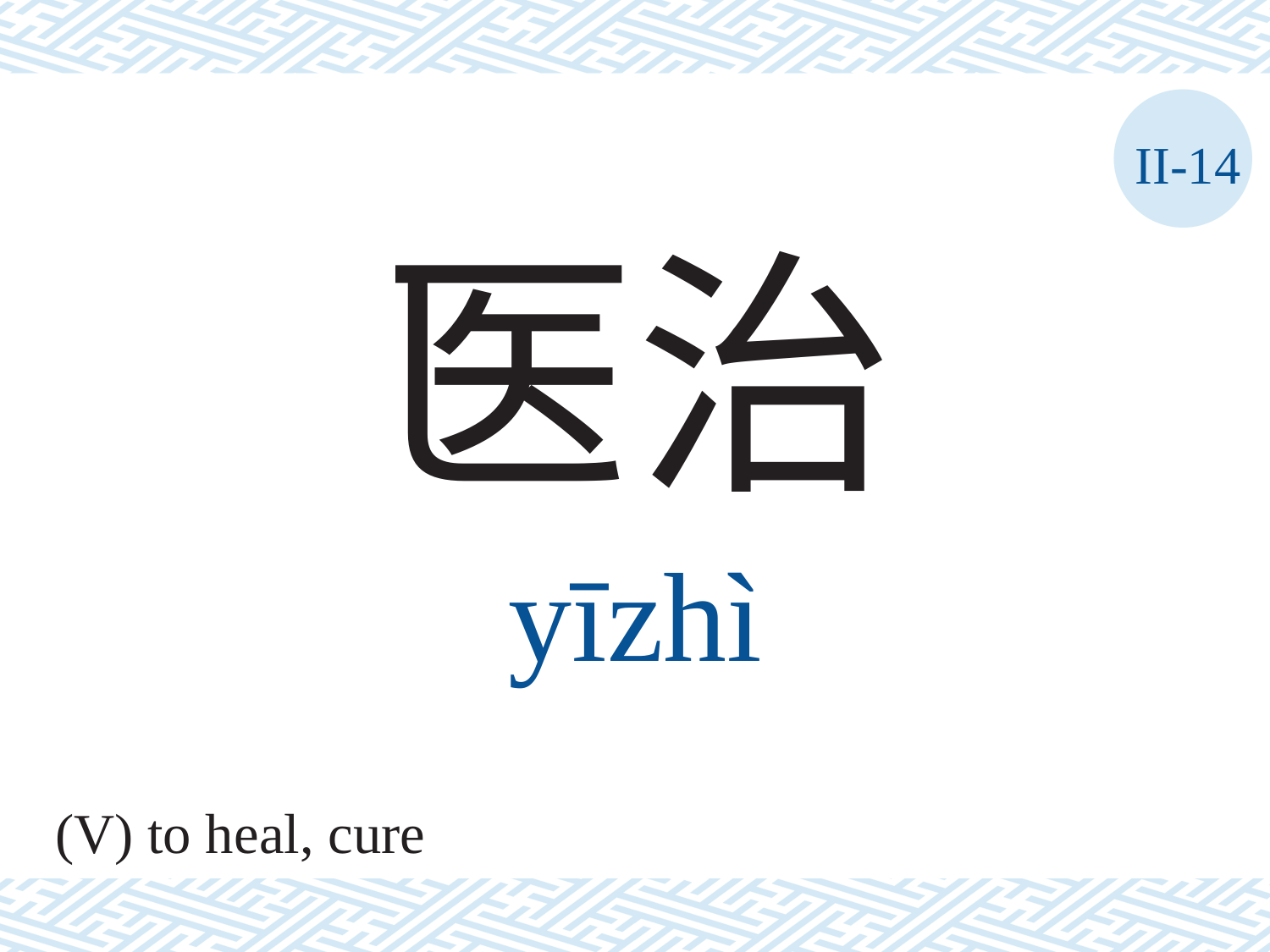

II-14
医治
yīzhì
(V) to heal, cure